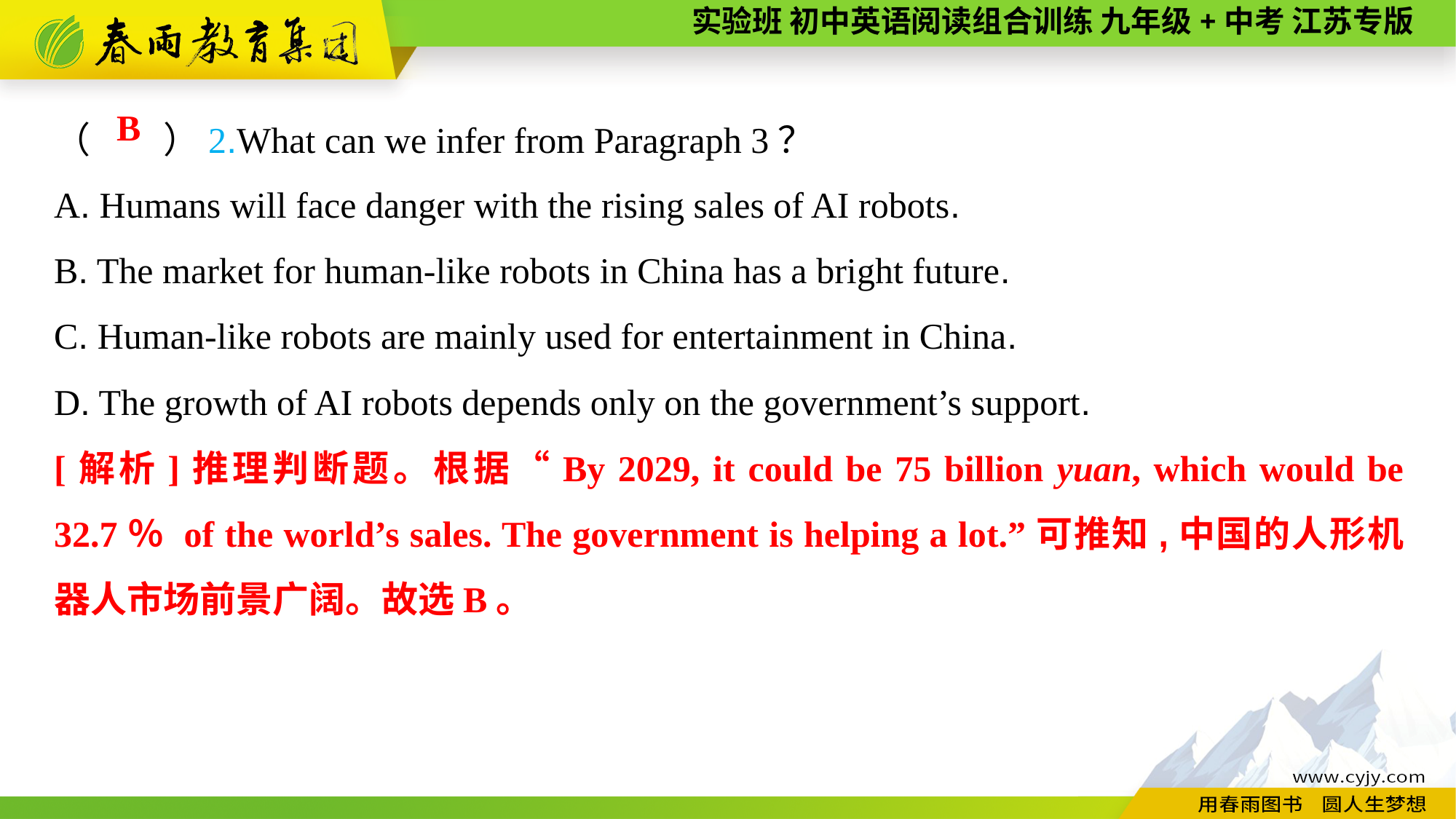

（　　）2.What can we infer from Paragraph 3？
A. Humans will face danger with the rising sales of AI robots.
B. The market for human-like robots in China has a bright future.
C. Human-like robots are mainly used for entertainment in China.
D. The growth of AI robots depends only on the government’s support.
B
[解析]推理判断题。根据“By 2029, it could be 75 billion yuan, which would be 32.7％ of the world’s sales. The government is helping a lot.”可推知,中国的人形机器人市场前景广阔。故选B。